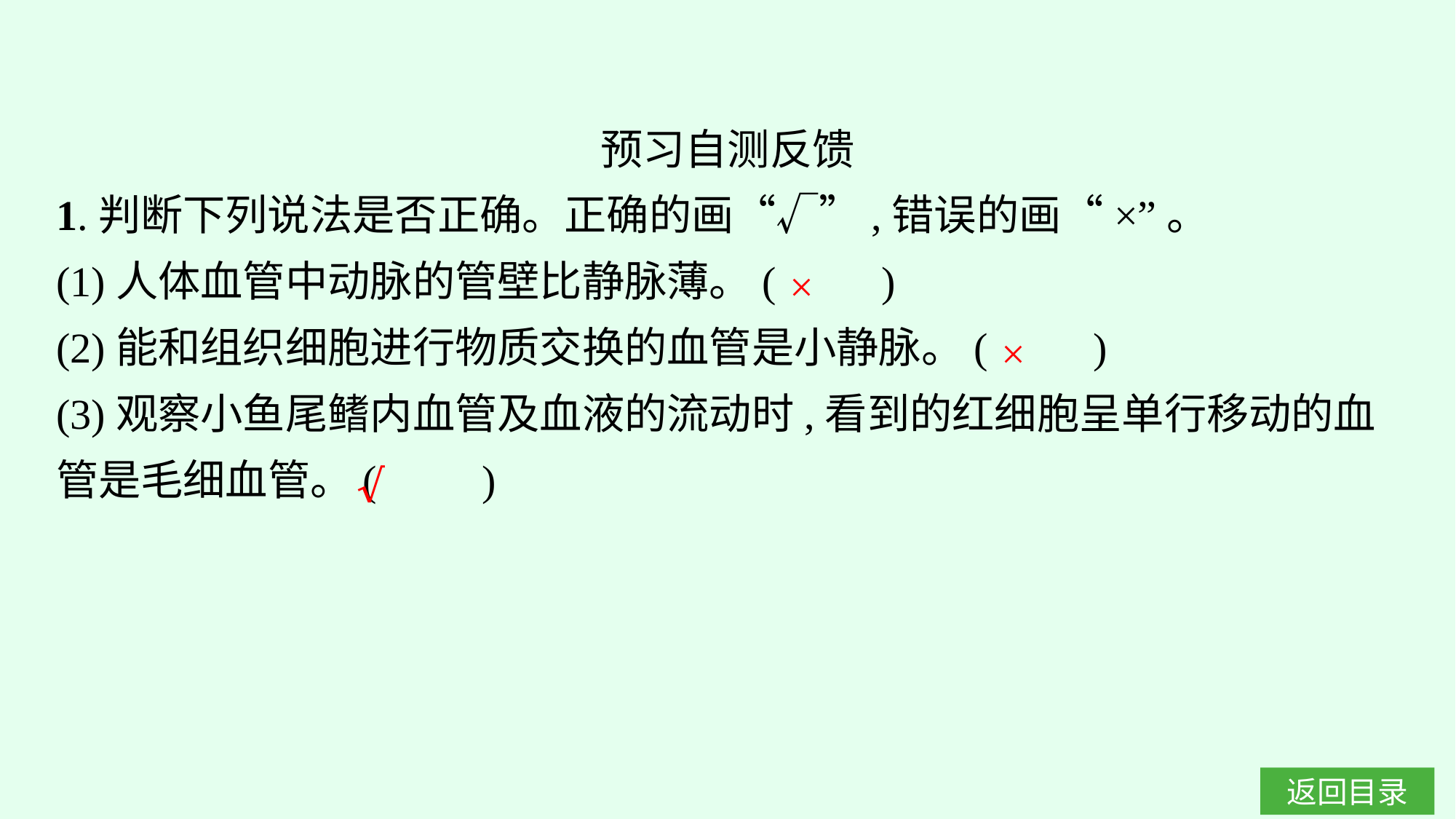

预习自测反馈
1.判断下列说法是否正确。正确的画“√”,错误的画“×”。
(1)人体血管中动脉的管壁比静脉薄。(　　)
(2)能和组织细胞进行物质交换的血管是小静脉。(　　)
(3)观察小鱼尾鳍内血管及血液的流动时,看到的红细胞呈单行移动的血管是毛细血管。(　　)
×
×
√